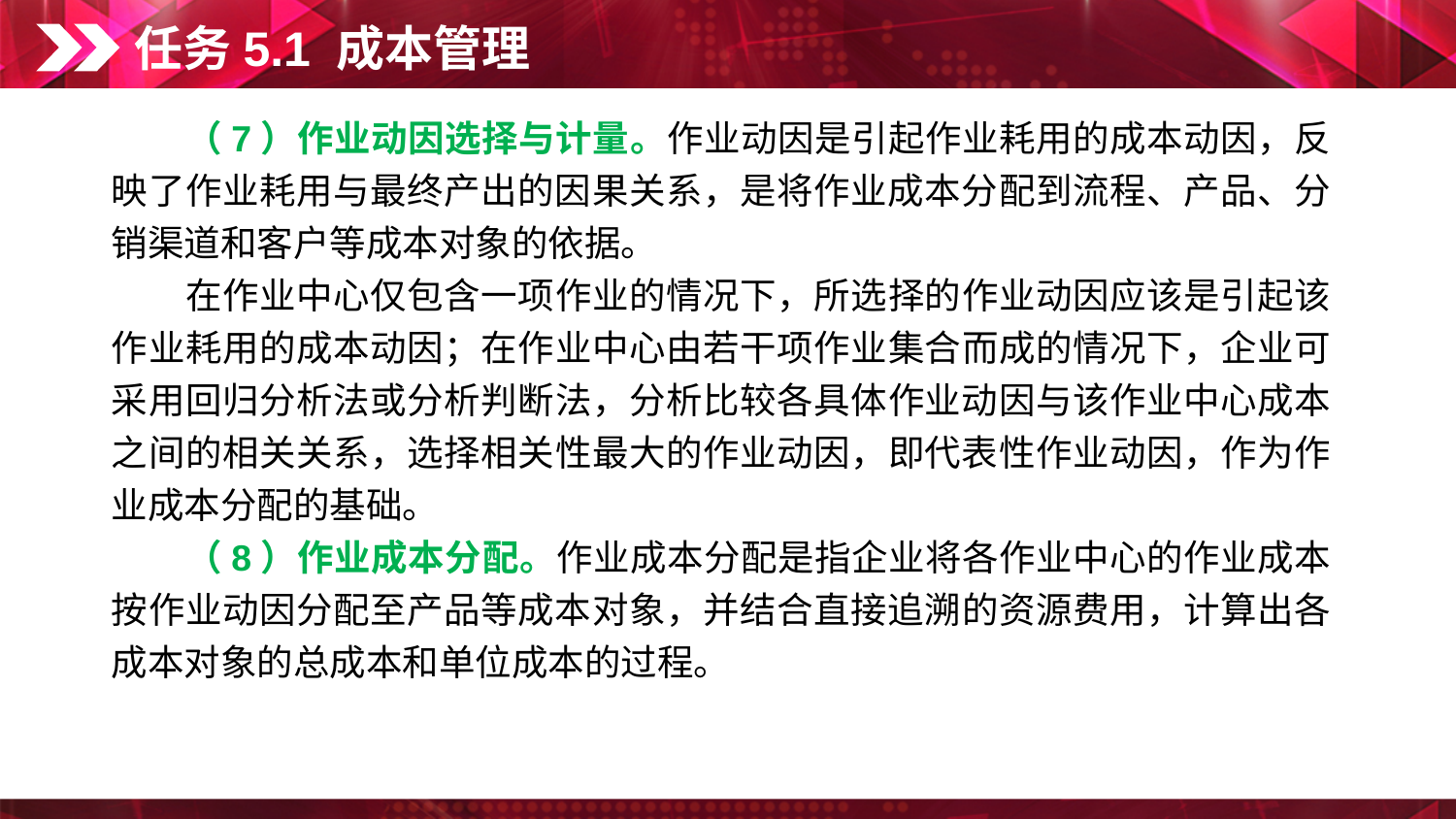

任务5.1 成本管理

　　（7）作业动因选择与计量。作业动因是引起作业耗用的成本动因，反映了作业耗用与最终产出的因果关系，是将作业成本分配到流程、产品、分销渠道和客户等成本对象的依据。
　　在作业中心仅包含一项作业的情况下，所选择的作业动因应该是引起该作业耗用的成本动因；在作业中心由若干项作业集合而成的情况下，企业可采用回归分析法或分析判断法，分析比较各具体作业动因与该作业中心成本之间的相关关系，选择相关性最大的作业动因，即代表性作业动因，作为作业成本分配的基础。
　　（8）作业成本分配。作业成本分配是指企业将各作业中心的作业成本按作业动因分配至产品等成本对象，并结合直接追溯的资源费用，计算出各成本对象的总成本和单位成本的过程。